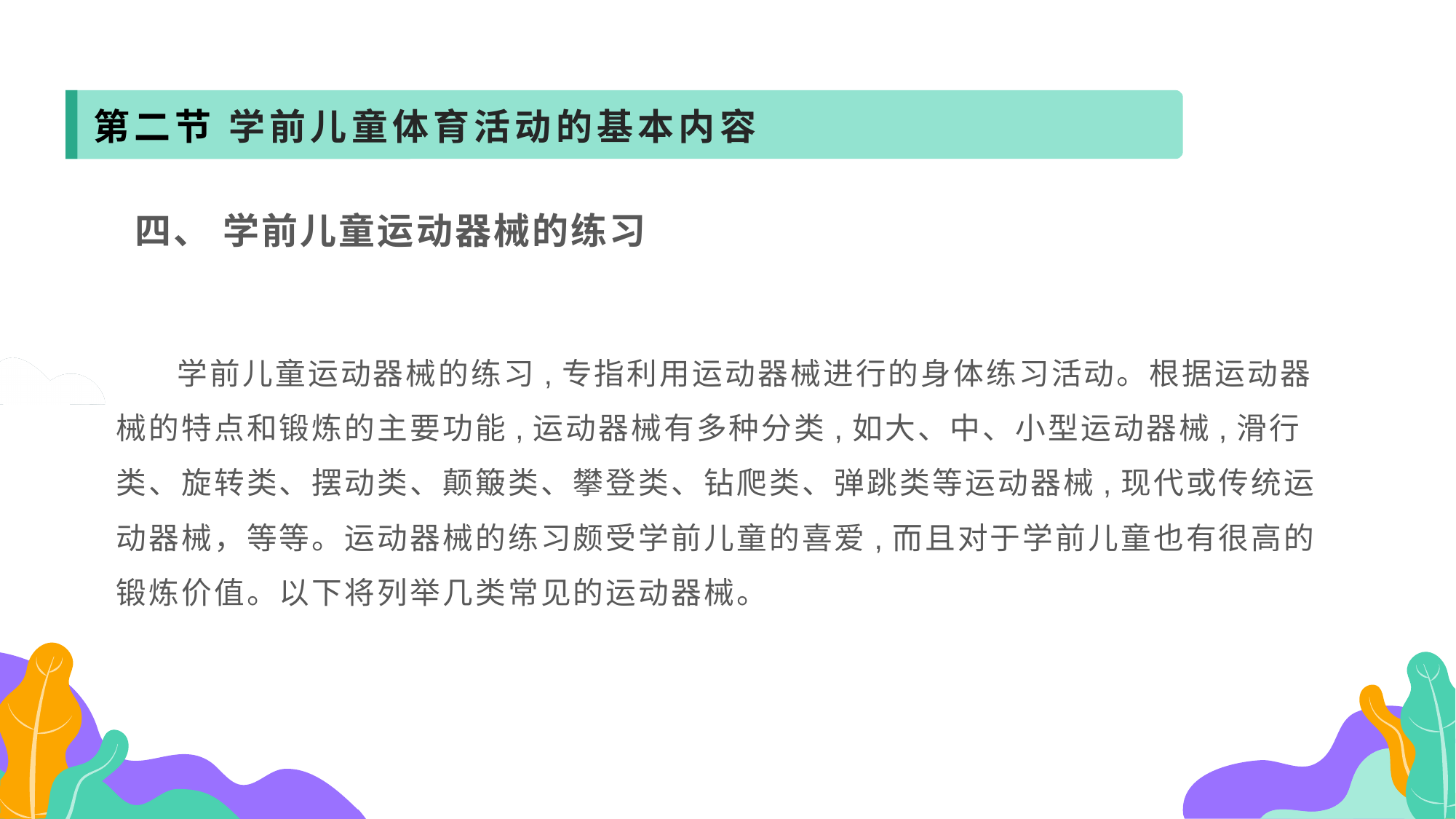

第二节 学前儿童体育活动的基本内容
 四、 学前儿童运动器械的练习

      学前儿童运动器械的练习,专指利用运动器械进行的身体练习活动。根据运动器械的特点和锻炼的主要功能,运动器械有多种分类,如大、中、小型运动器械,滑行类、旋转类、摆动类、颠簸类、攀登类、钻爬类、弹跳类等运动器械,现代或传统运动器械，等等。运动器械的练习颇受学前儿童的喜爱,而且对于学前儿童也有很高的锻炼价值。以下将列举几类常见的运动器械。